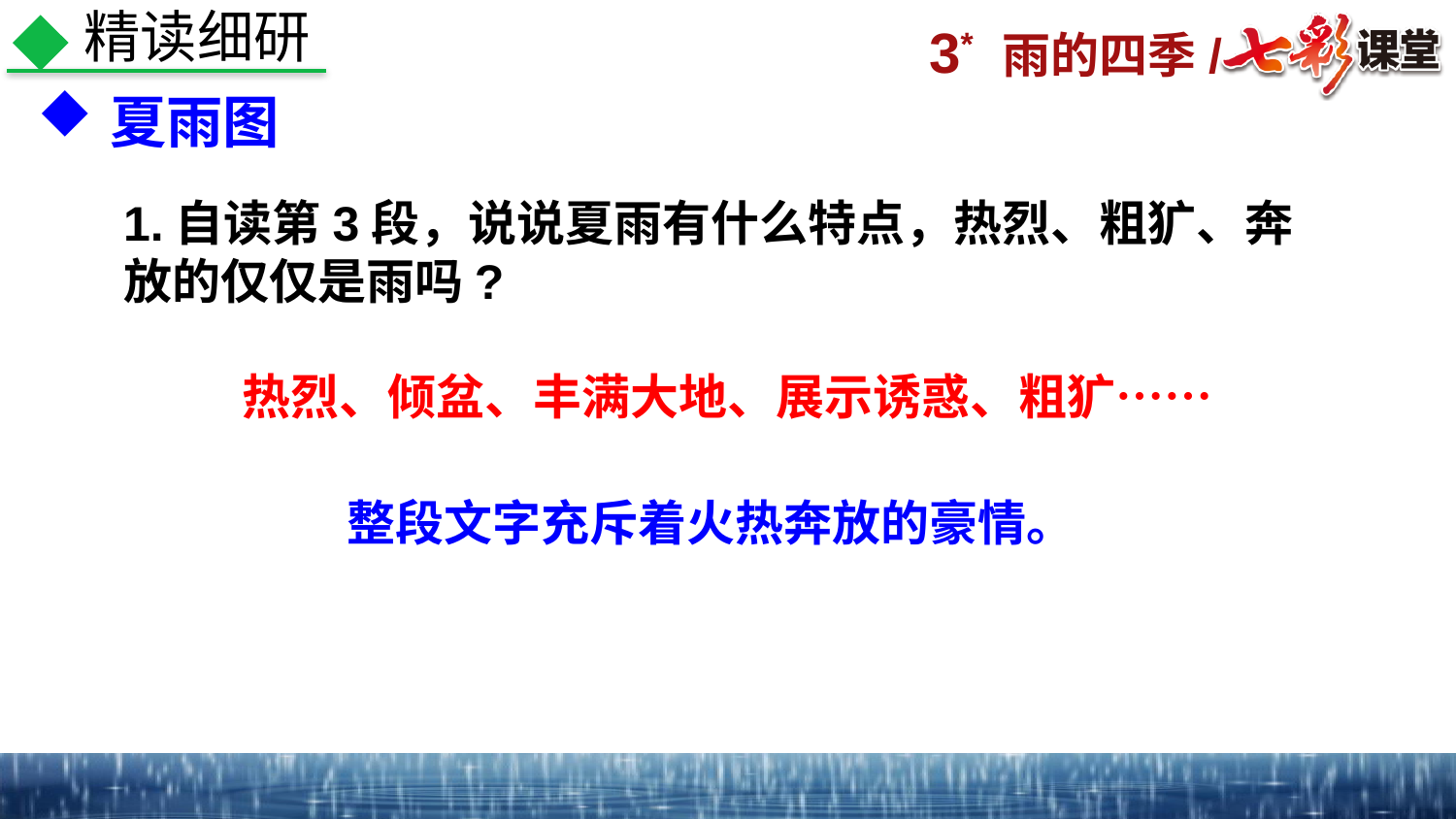

精读细研

夏雨图
1.自读第3段，说说夏雨有什么特点，热烈、粗犷、奔放的仅仅是雨吗?
热烈、倾盆、丰满大地、展示诱惑、粗犷……
整段文字充斥着火热奔放的豪情。